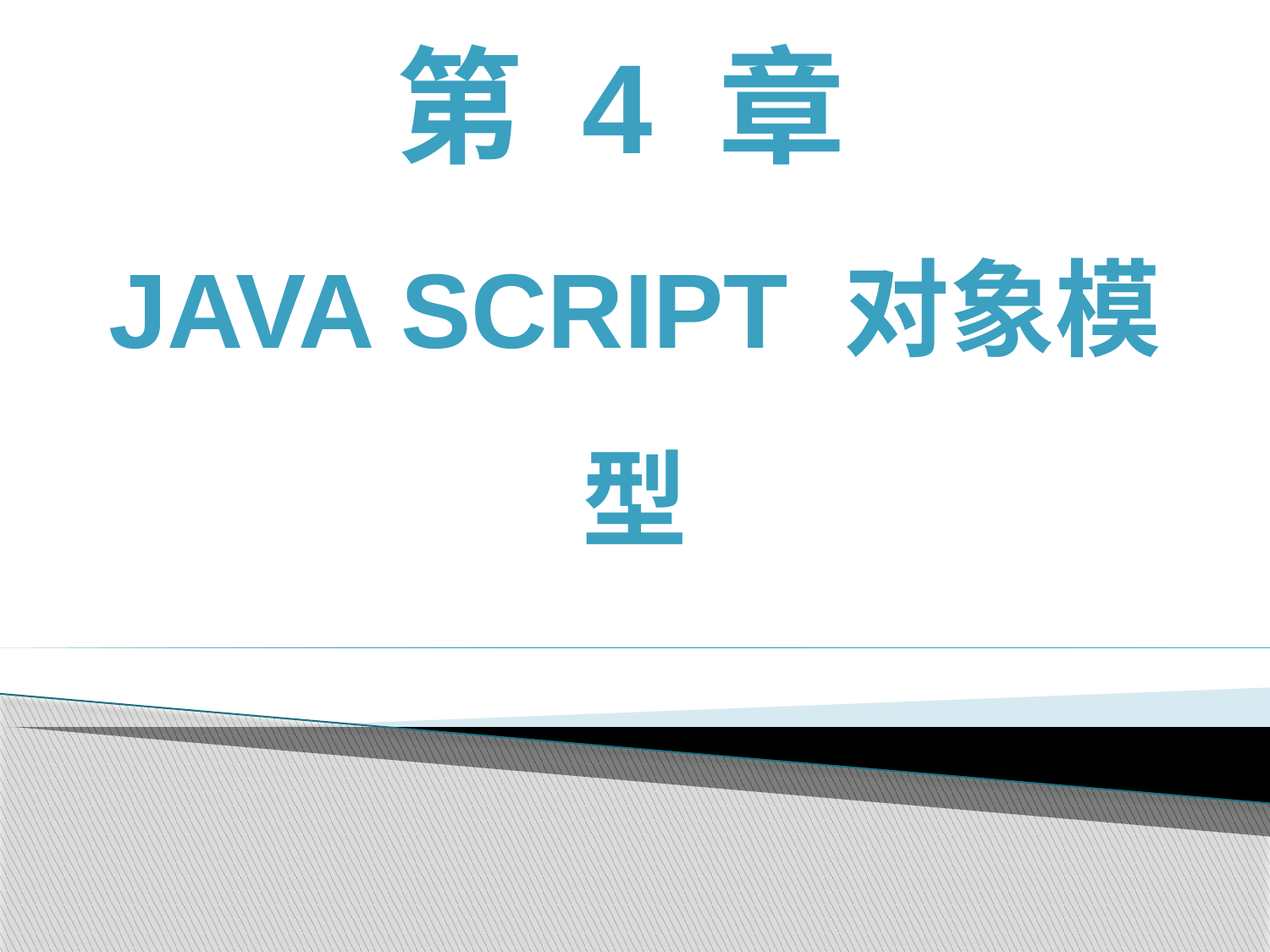

# 第 4 章 Java Script 对象模型